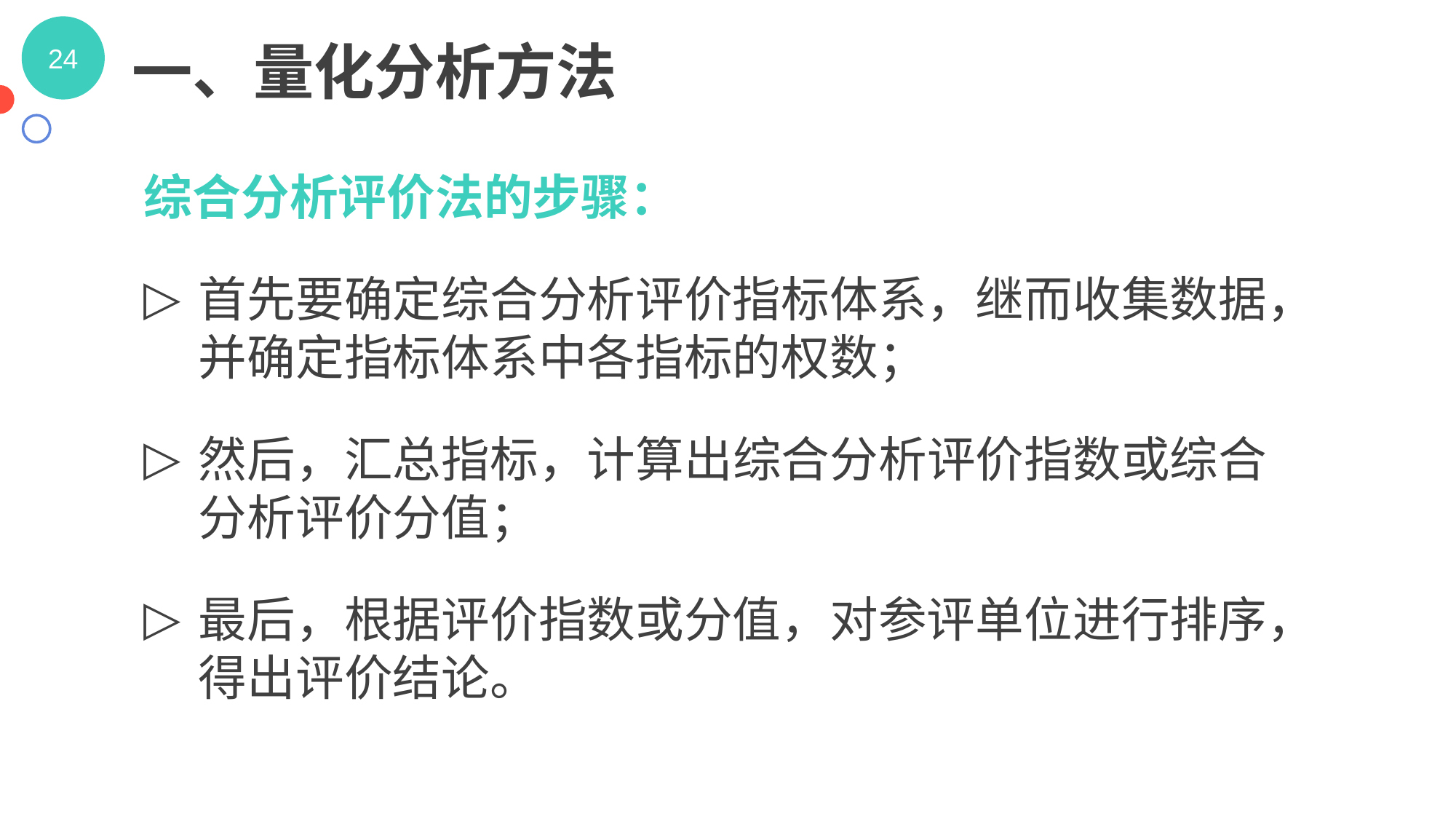

一、量化分析方法
综合分析评价法的步骤：

首先要确定综合分析评价指标体系，继而收集数据，并确定指标体系中各指标的权数；

然后，汇总指标，计算出综合分析评价指数或综合分析评价分值；

最后，根据评价指数或分值，对参评单位进行排序，得出评价结论。